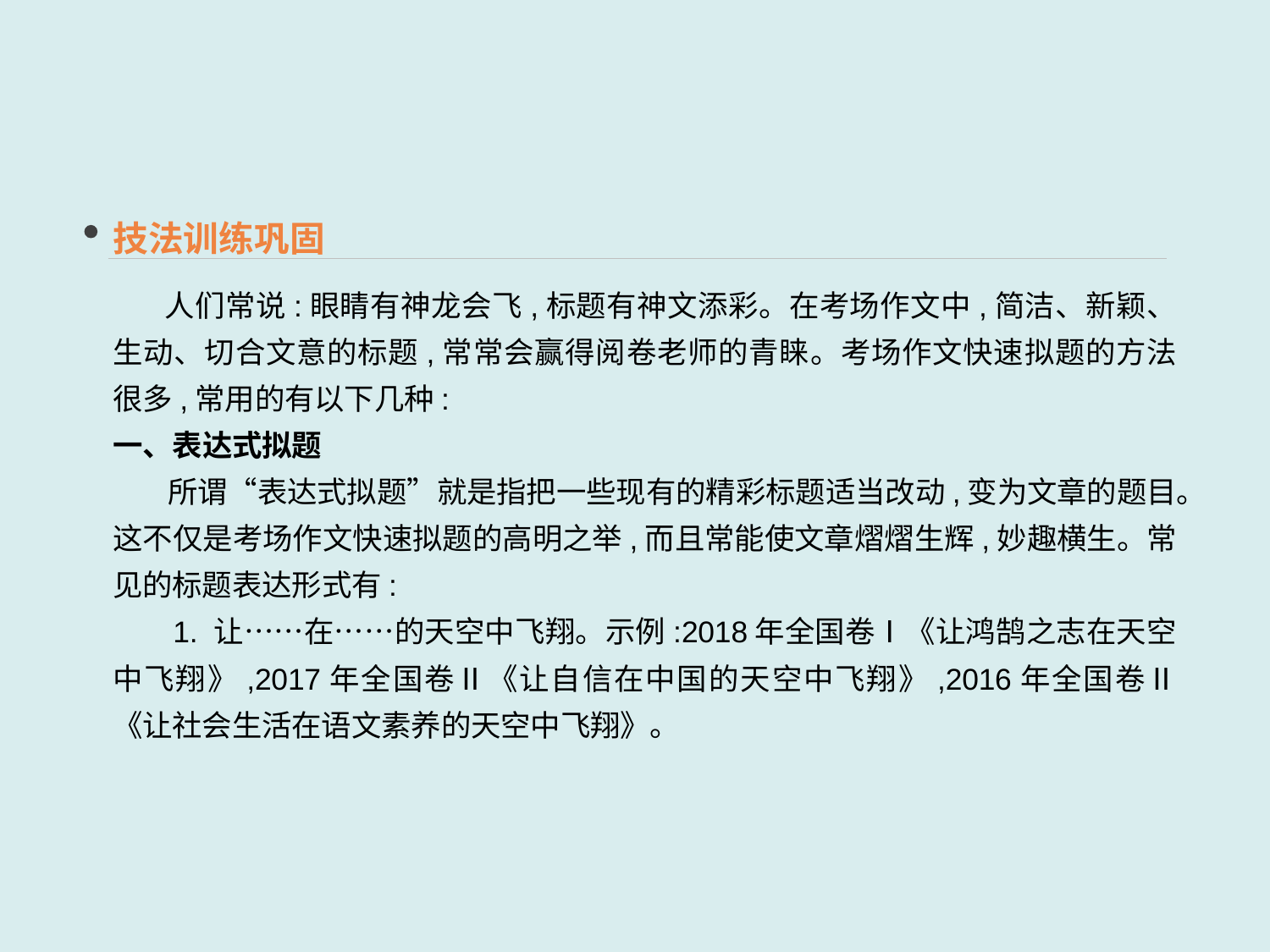

技法训练巩固

      人们常说:眼睛有神龙会飞,标题有神文添彩。在考场作文中,简洁、新颖、生动、切合文意的标题,常常会赢得阅卷老师的青睐。考场作文快速拟题的方法很多,常用的有以下几种:
一、表达式拟题
       所谓“表达式拟题”就是指把一些现有的精彩标题适当改动,变为文章的题目。这不仅是考场作文快速拟题的高明之举,而且常能使文章熠熠生辉,妙趣横生。常见的标题表达形式有:
       1. 让……在……的天空中飞翔。示例:2018年全国卷Ⅰ《让鸿鹄之志在天空中飞翔》,2017年全国卷Ⅱ《让自信在中国的天空中飞翔》,2016年全国卷Ⅱ《让社会生活在语文素养的天空中飞翔》。